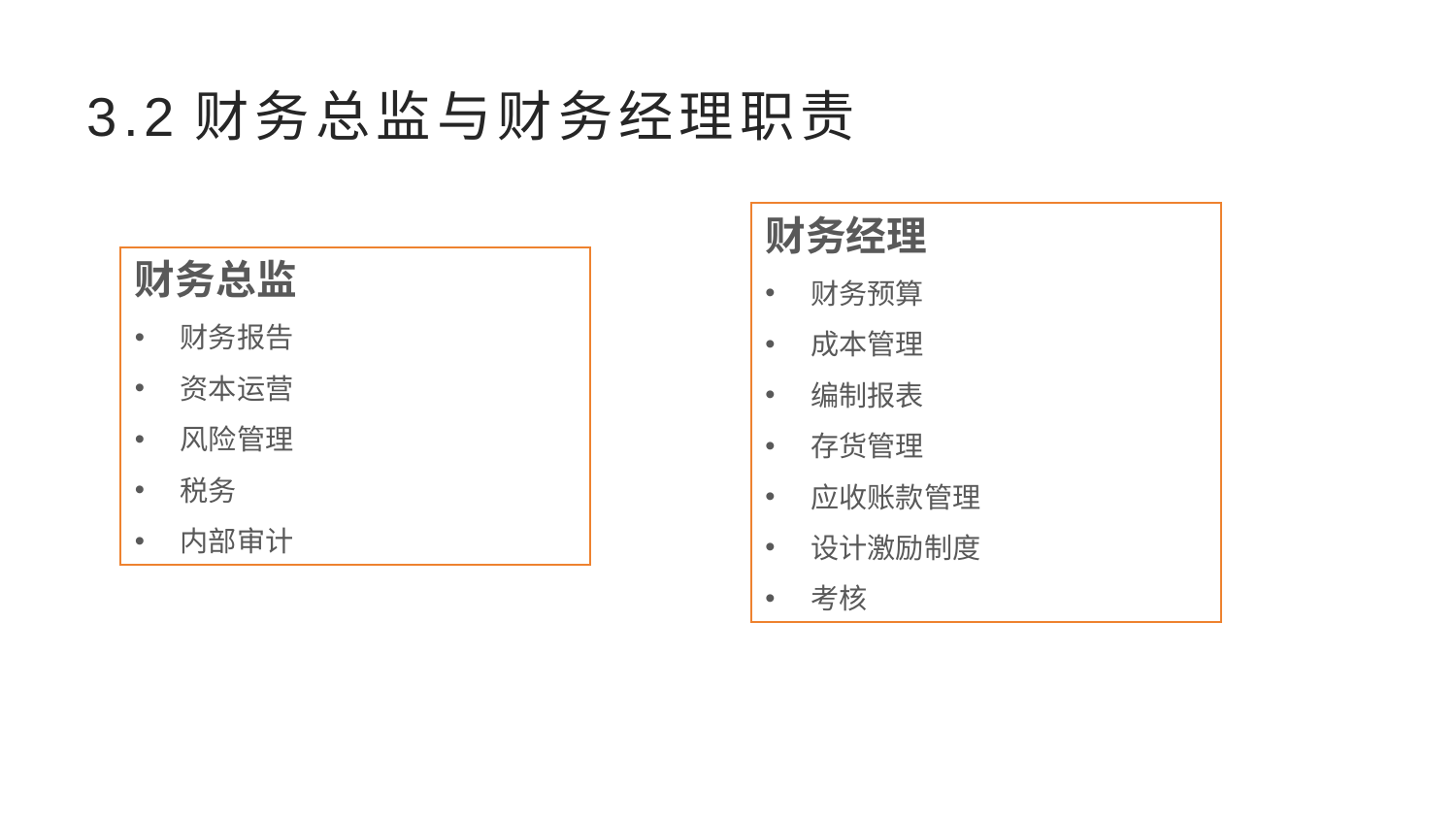

# 3.2财务总监与财务经理职责
财务经理
财务预算
成本管理
编制报表
存货管理
应收账款管理
设计激励制度
考核
财务总监
财务报告
资本运营
风险管理
税务
内部审计